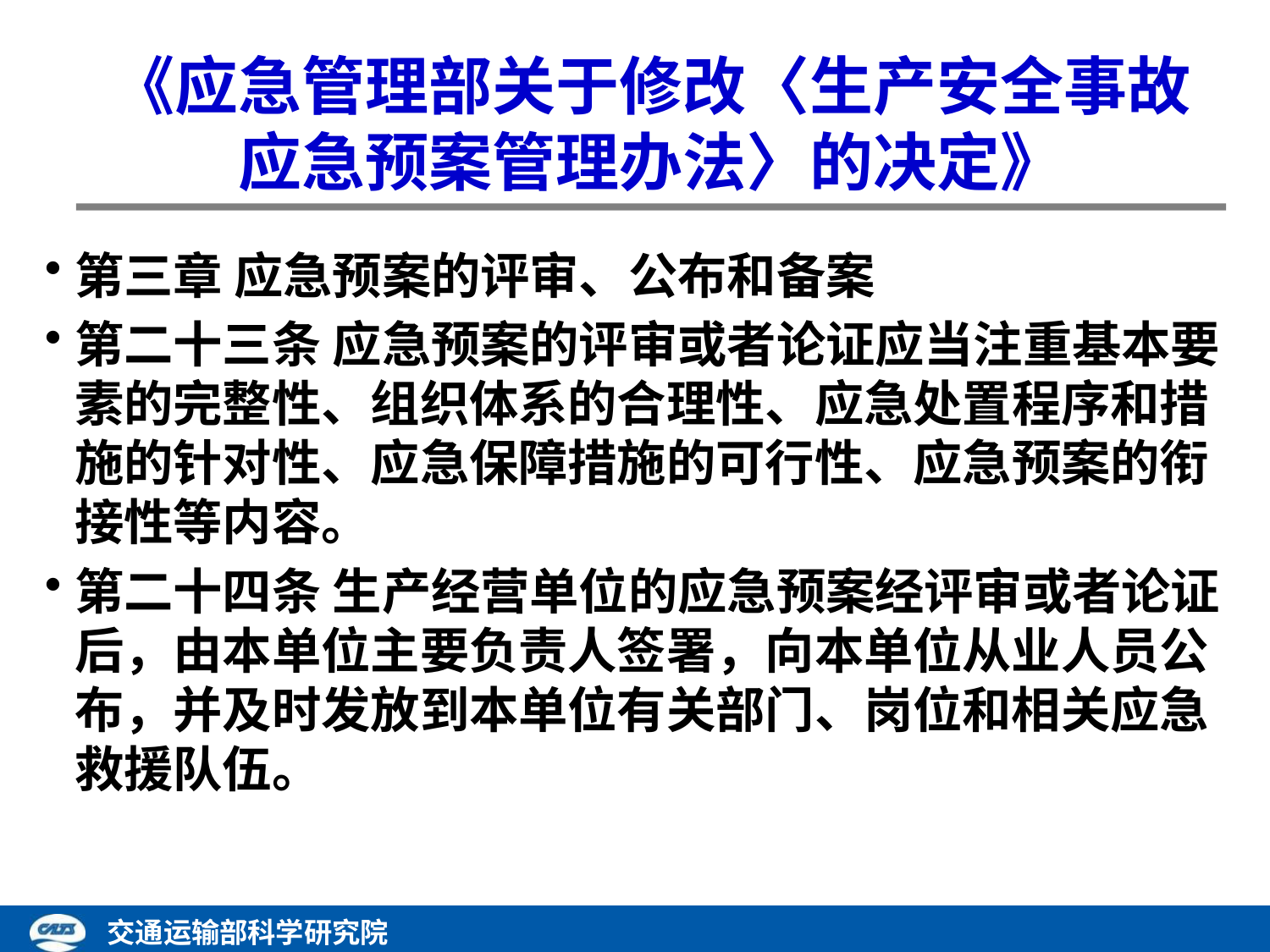

《应急管理部关于修改〈生产安全事故应急预案管理办法〉的决定》

第三章 应急预案的评审、公布和备案
第二十三条 应急预案的评审或者论证应当注重基本要素的完整性、组织体系的合理性、应急处置程序和措施的针对性、应急保障措施的可行性、应急预案的衔接性等内容。
第二十四条 生产经营单位的应急预案经评审或者论证后，由本单位主要负责人签署，向本单位从业人员公布，并及时发放到本单位有关部门、岗位和相关应急救援队伍。